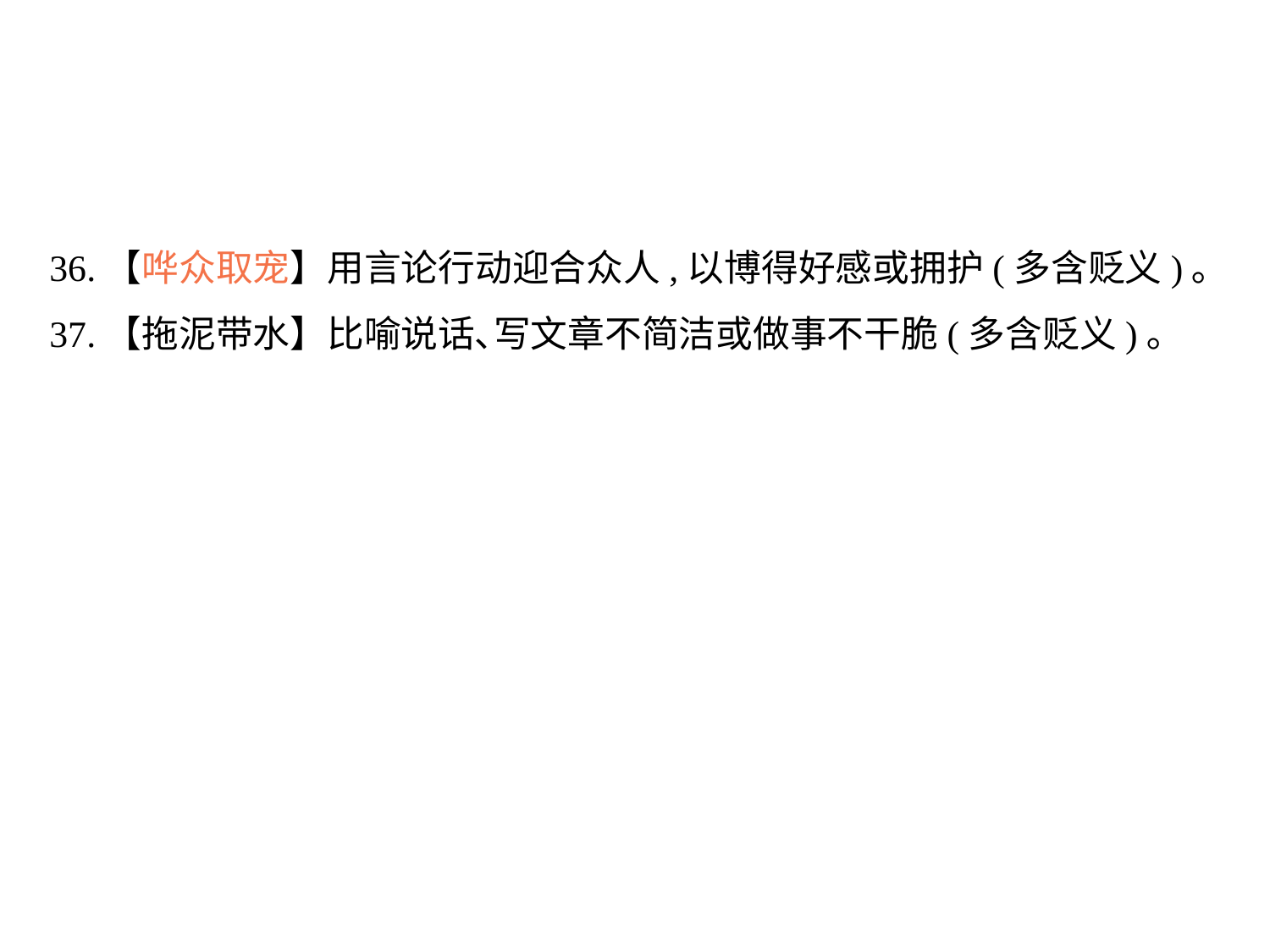

36.【哗众取宠】用言论行动迎合众人,以博得好感或拥护(多含贬义)｡
37.【拖泥带水】比喻说话､写文章不简洁或做事不干脆(多含贬义)｡